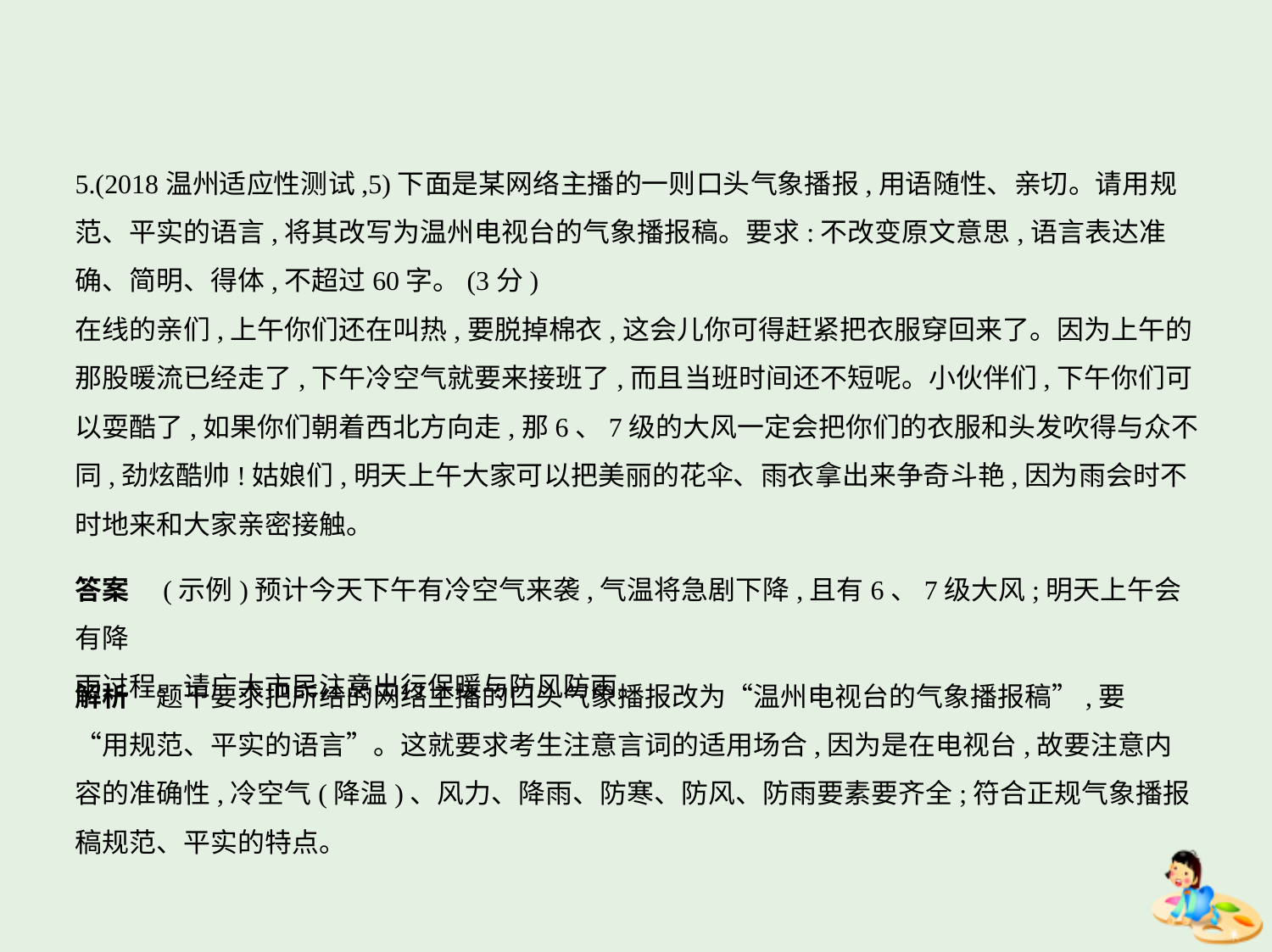

5.(2018温州适应性测试,5)下面是某网络主播的一则口头气象播报,用语随性、亲切。请用规
范、平实的语言,将其改写为温州电视台的气象播报稿。要求:不改变原文意思,语言表达准
确、简明、得体,不超过60字。(3分)
在线的亲们,上午你们还在叫热,要脱掉棉衣,这会儿你可得赶紧把衣服穿回来了。因为上午的
那股暖流已经走了,下午冷空气就要来接班了,而且当班时间还不短呢。小伙伴们,下午你们可
以耍酷了,如果你们朝着西北方向走,那6、7级的大风一定会把你们的衣服和头发吹得与众不
同,劲炫酷帅!姑娘们,明天上午大家可以把美丽的花伞、雨衣拿出来争奇斗艳,因为雨会时不
时地来和大家亲密接触。
答案　(示例)预计今天下午有冷空气来袭,气温将急剧下降,且有6、7级大风;明天上午会有降
雨过程。请广大市民注意出行保暖与防风防雨。
解析　题干要求把所给的网络主播的口头气象播报改为“温州电视台的气象播报稿”,要
“用规范、平实的语言”。这就要求考生注意言词的适用场合,因为是在电视台,故要注意内
容的准确性,冷空气(降温)、风力、降雨、防寒、防风、防雨要素要齐全;符合正规气象播报
稿规范、平实的特点。